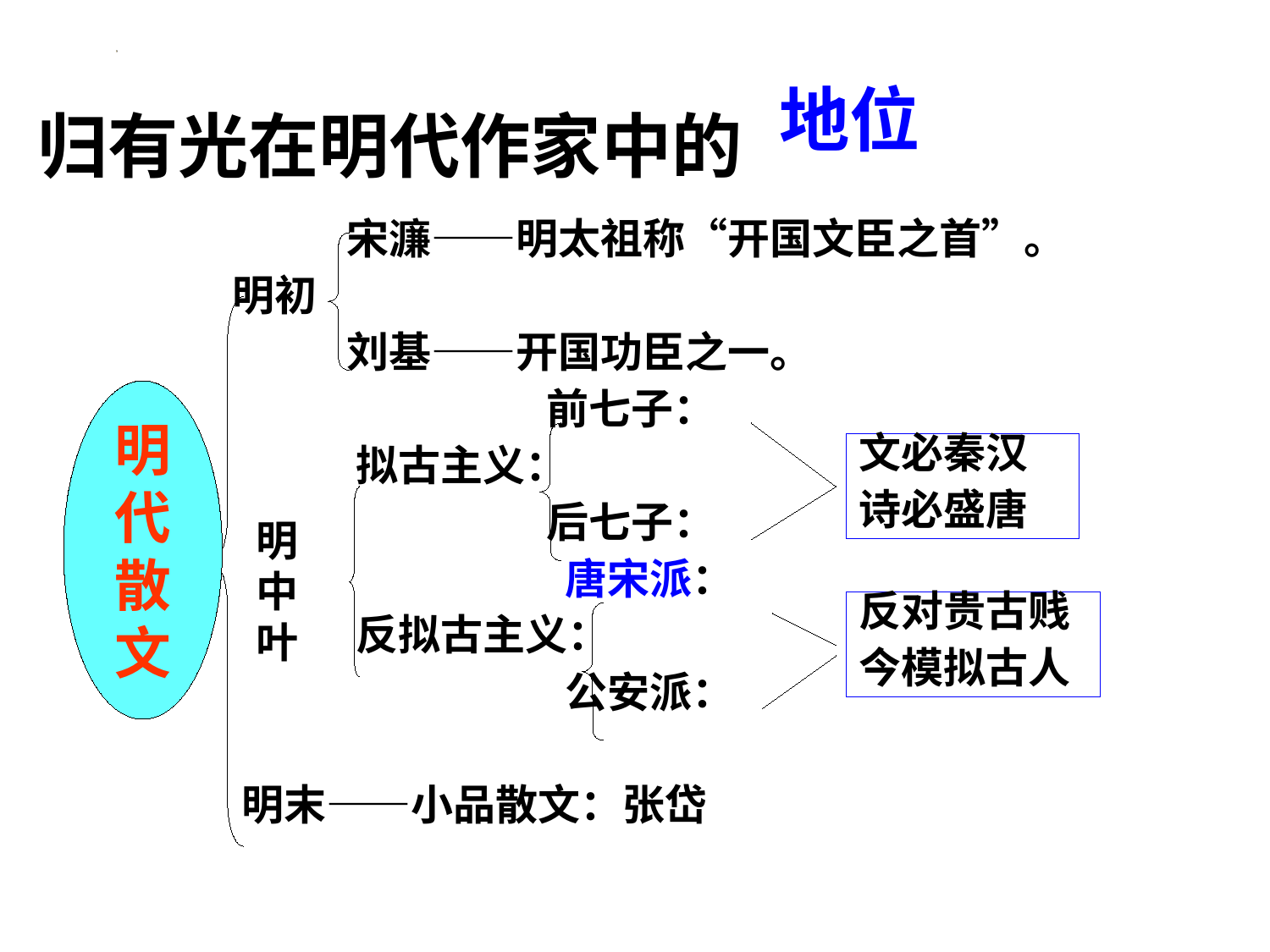

# 地位
归有光在明代作家中的
                        宋濂——明太祖称“开国文臣之首”。
            明初
                        刘基——开国功臣之一。
                                             前七子：
                         拟古主义：
                                             后七子：
                                               唐宋派：
                         反拟古主义：
                                               公安派：

             明末——小品散文：张岱

明
代
散
文

文必秦汉
诗必盛唐

明中叶
反对贵古贱
今模拟古人